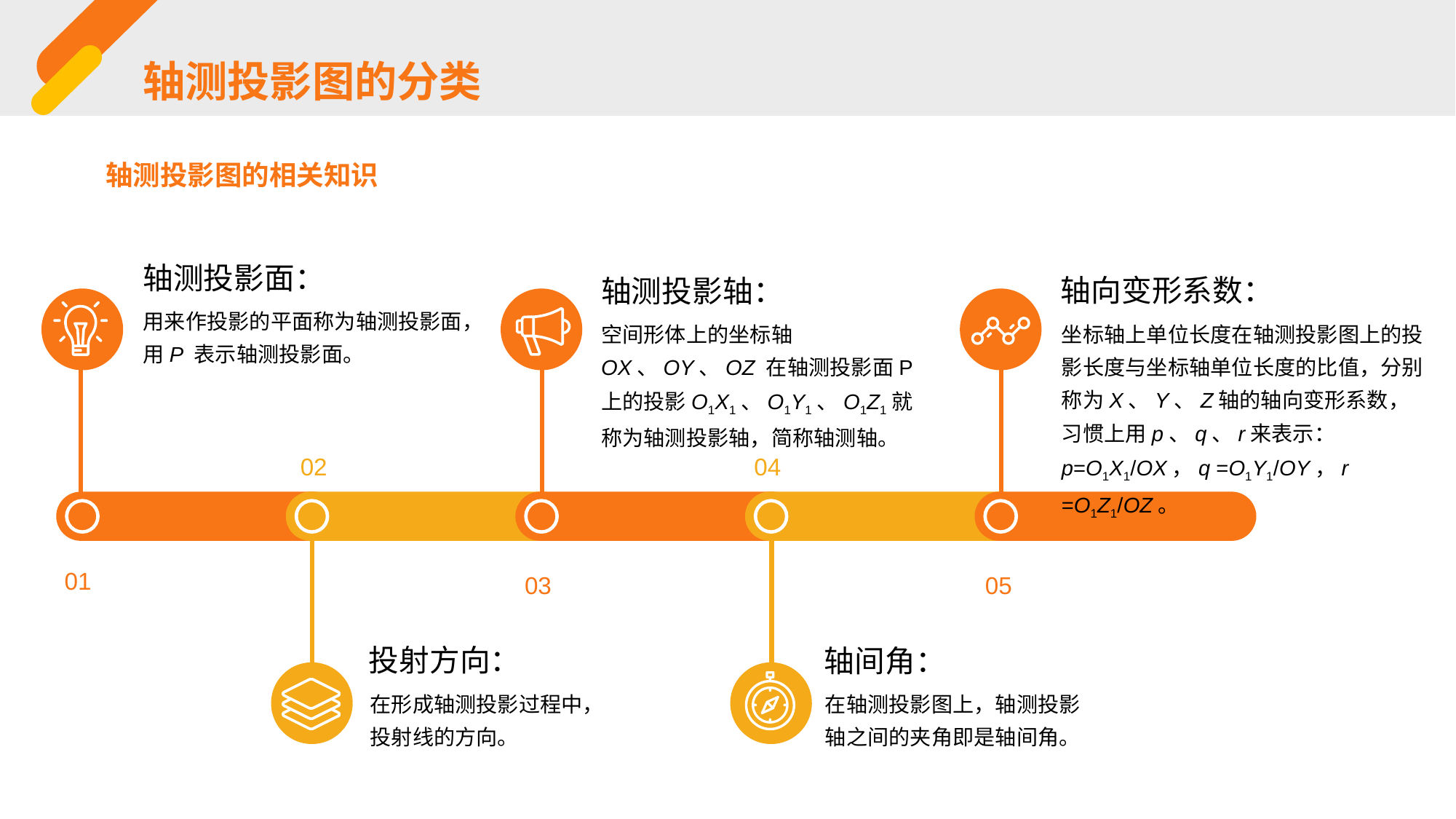

轴测投影图的分类
轴测投影图的相关知识
轴测投影面：
轴向变形系数：
轴测投影轴：

用来作投影的平面称为轴测投影面，用P 表示轴测投影面。

坐标轴上单位长度在轴测投影图上的投影长度与坐标轴单位长度的比值，分别称为X、Y、Z轴的轴向变形系数，习惯上用p、q、r来表示：p=O1X1/OX，q =O1Y1/OY，r =O1Z1/OZ。
空间形体上的坐标轴OX、OY、OZ 在轴测投影面P上的投影O1X1、O1Y1、O1Z1就称为轴测投影轴，简称轴测轴。

02
04

01
03
05
投射方向：
轴间角：

在形成轴测投影过程中，投射线的方向。
在轴测投影图上，轴测投影轴之间的夹角即是轴间角。